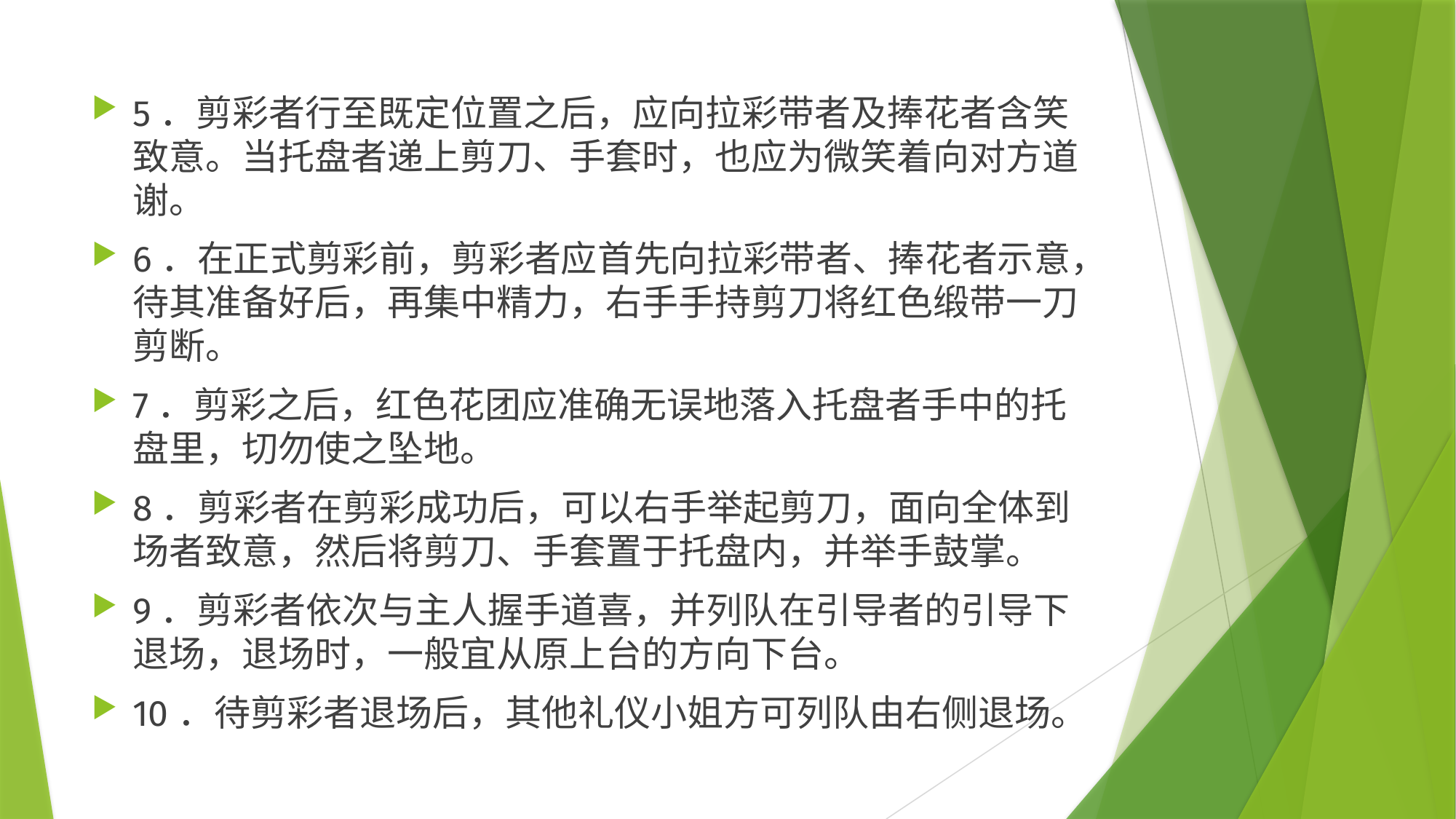

#
5．剪彩者行至既定位置之后，应向拉彩带者及捧花者含笑致意。当托盘者递上剪刀、手套时，也应为微笑着向对方道谢。
6．在正式剪彩前，剪彩者应首先向拉彩带者、捧花者示意，待其准备好后，再集中精力，右手手持剪刀将红色缎带一刀剪断。
7．剪彩之后，红色花团应准确无误地落入托盘者手中的托盘里，切勿使之坠地。
8．剪彩者在剪彩成功后，可以右手举起剪刀，面向全体到场者致意，然后将剪刀、手套置于托盘内，并举手鼓掌。
9．剪彩者依次与主人握手道喜，并列队在引导者的引导下退场，退场时，一般宜从原上台的方向下台。
10．待剪彩者退场后，其他礼仪小姐方可列队由右侧退场。